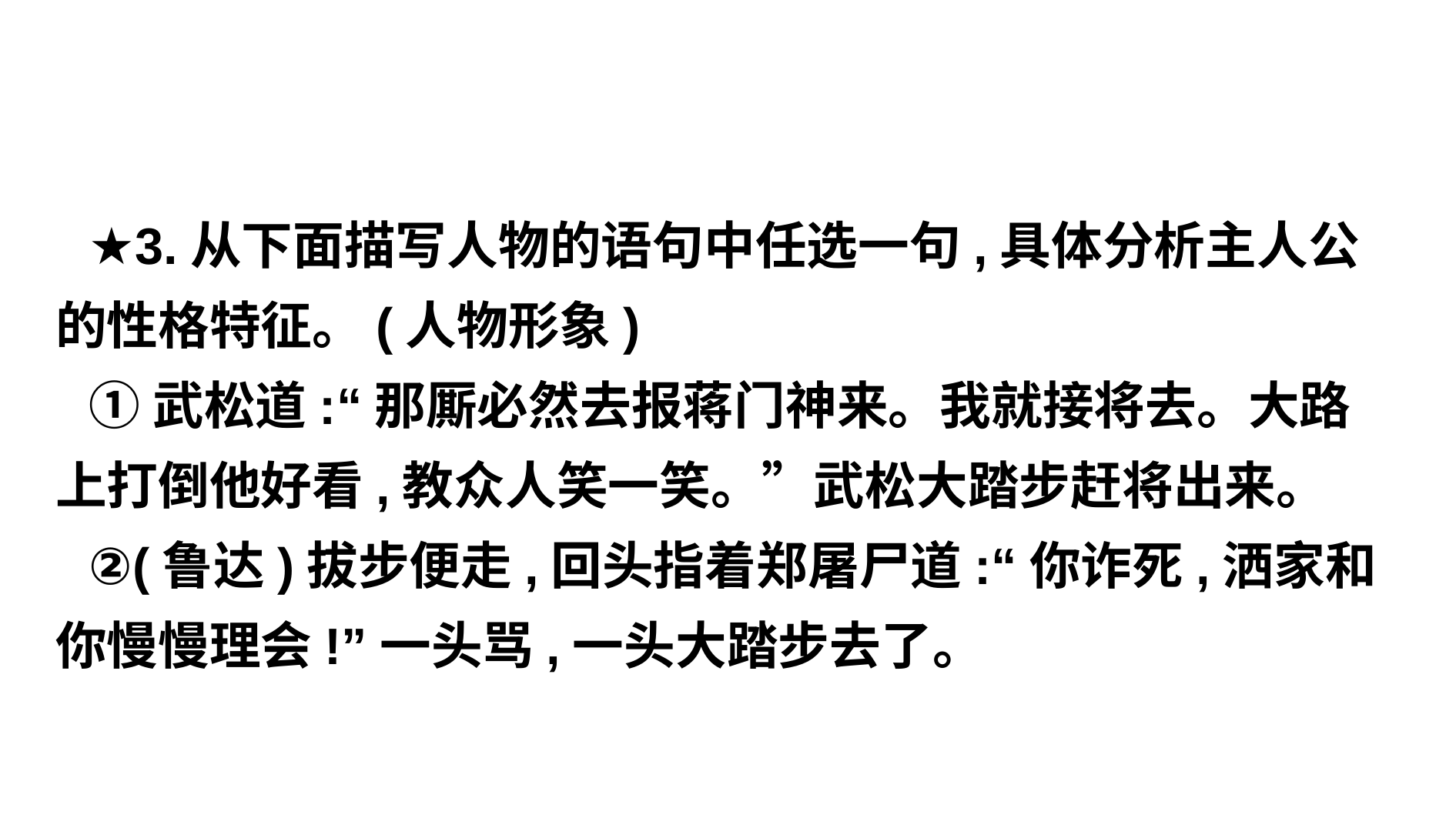

★3.从下面描写人物的语句中任选一句,具体分析主人公的性格特征。(人物形象)
①武松道:“那厮必然去报蒋门神来。我就接将去。大路上打倒他好看,教众人笑一笑。”武松大踏步赶将出来。
②(鲁达)拔步便走,回头指着郑屠尸道:“你诈死,洒家和你慢慢理会!”一头骂,一头大踏步去了。